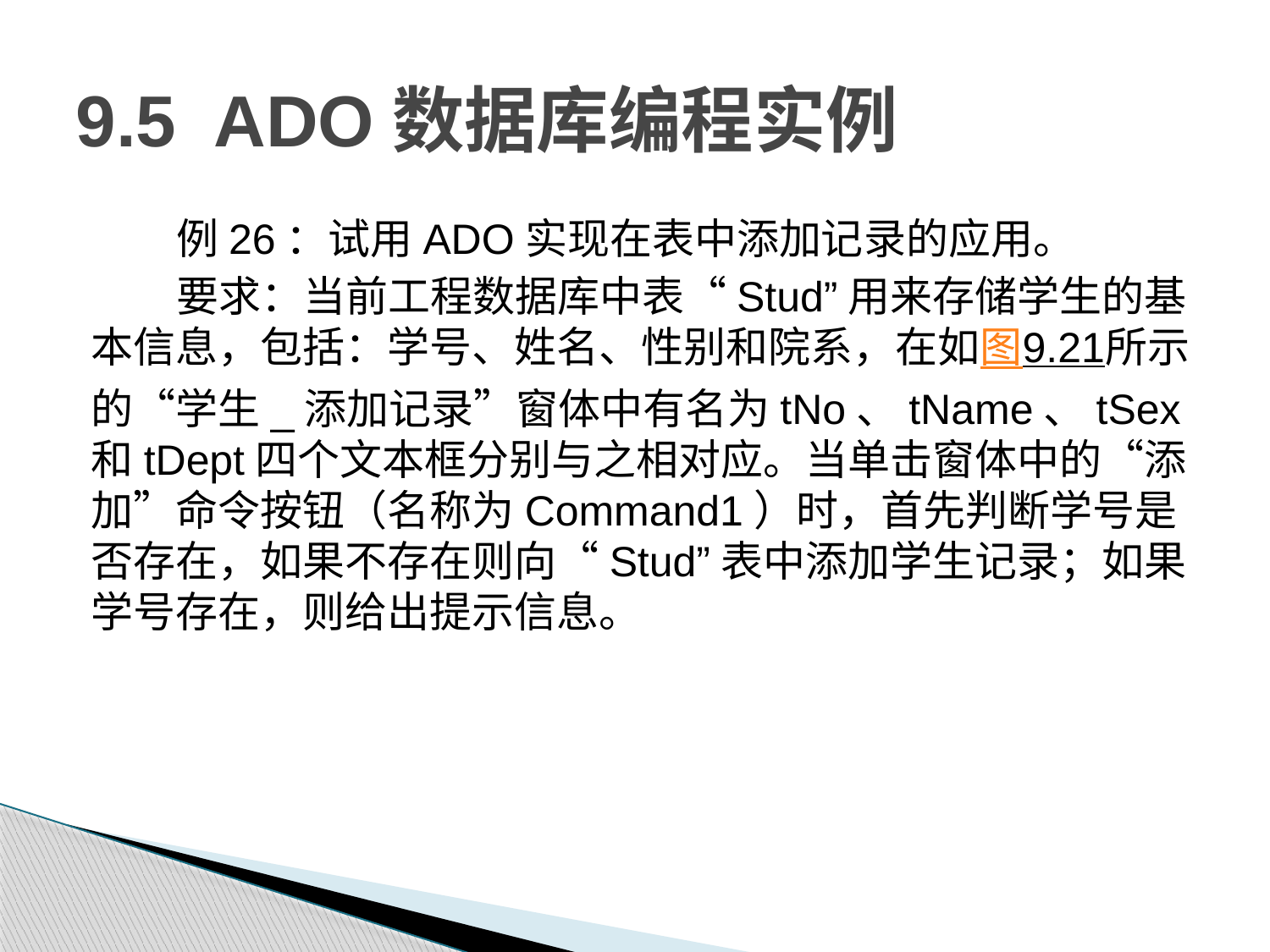

# 9.5  ADO数据库编程实例
例26：试用ADO实现在表中添加记录的应用。
要求：当前工程数据库中表“Stud”用来存储学生的基本信息，包括：学号、姓名、性别和院系，在如图9.21所示的“学生_添加记录”窗体中有名为tNo、tName、tSex和tDept四个文本框分别与之相对应。当单击窗体中的“添加”命令按钮（名称为Command1）时，首先判断学号是否存在，如果不存在则向“Stud”表中添加学生记录；如果学号存在，则给出提示信息。